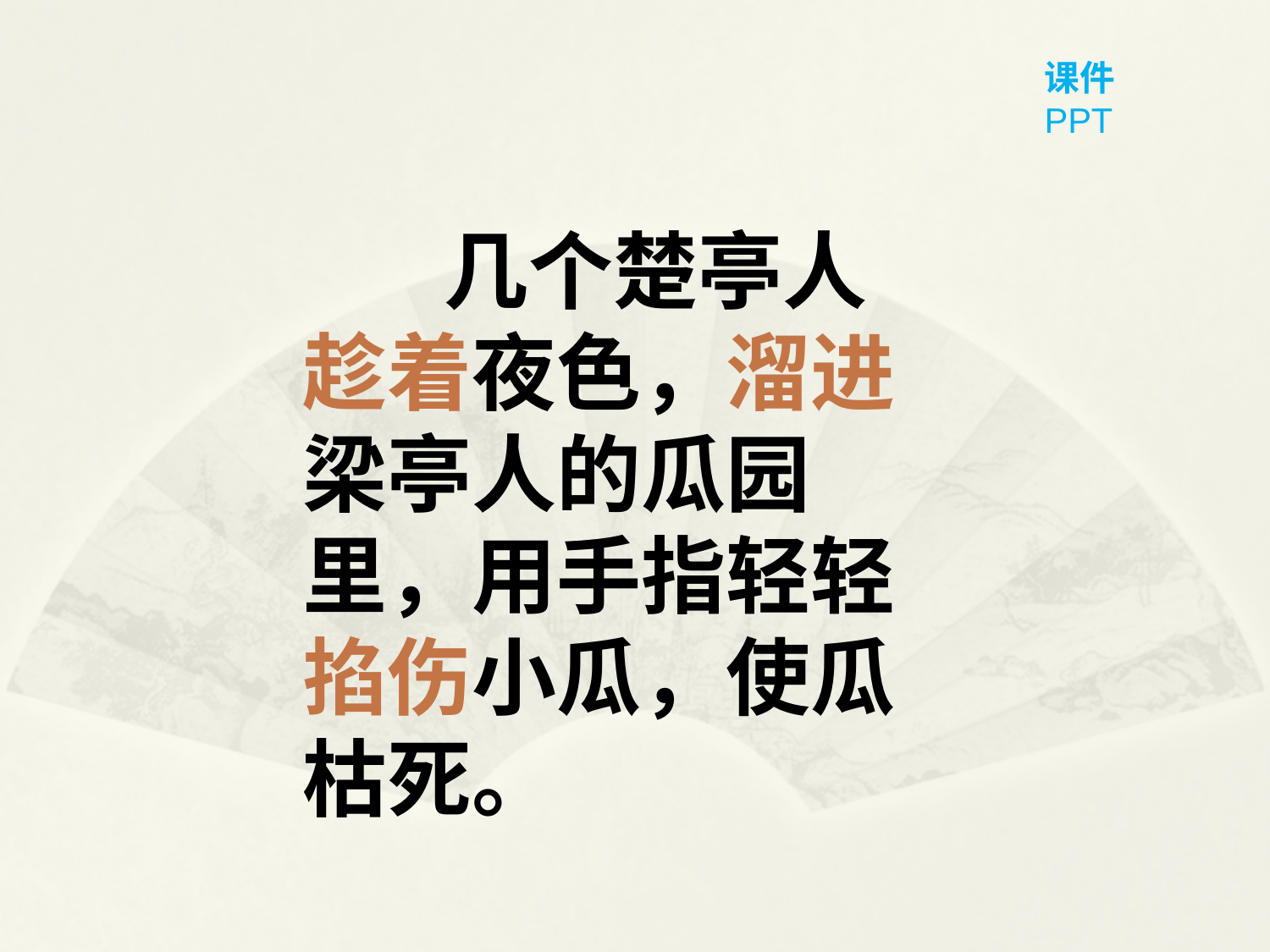

课件PPT
　　　　几个楚亭人趁着夜色，溜进梁亭人的瓜园里，用手指轻轻掐伤小瓜，使瓜枯死。